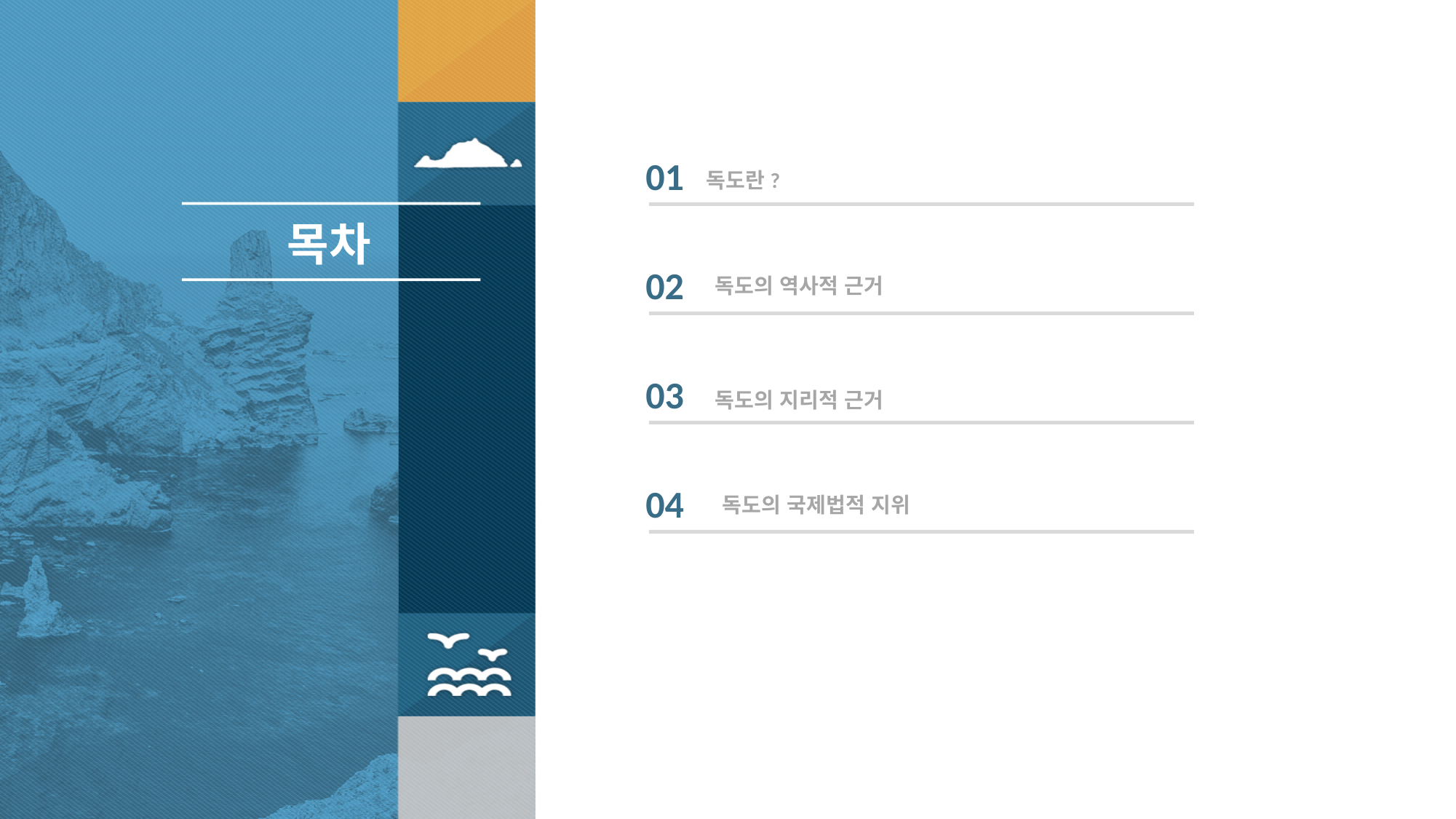

01
독도란?

목차
02
독도의 역사적 근거

03
독도의 지리적 근거

04
독도의 국제법적 지위